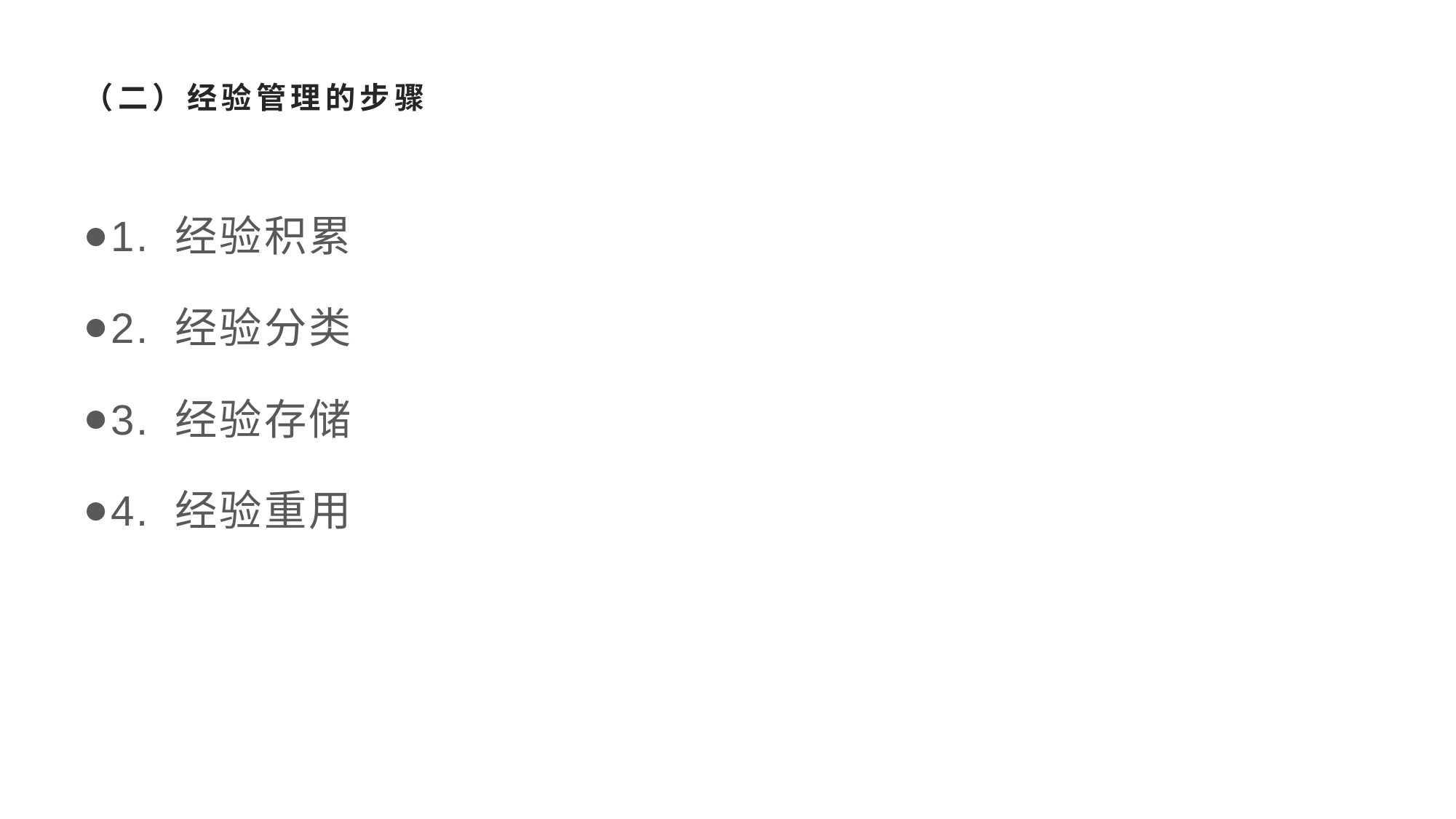

# （二）经验管理的步骤
1. 经验积累
2. 经验分类
3. 经验存储
4. 经验重用